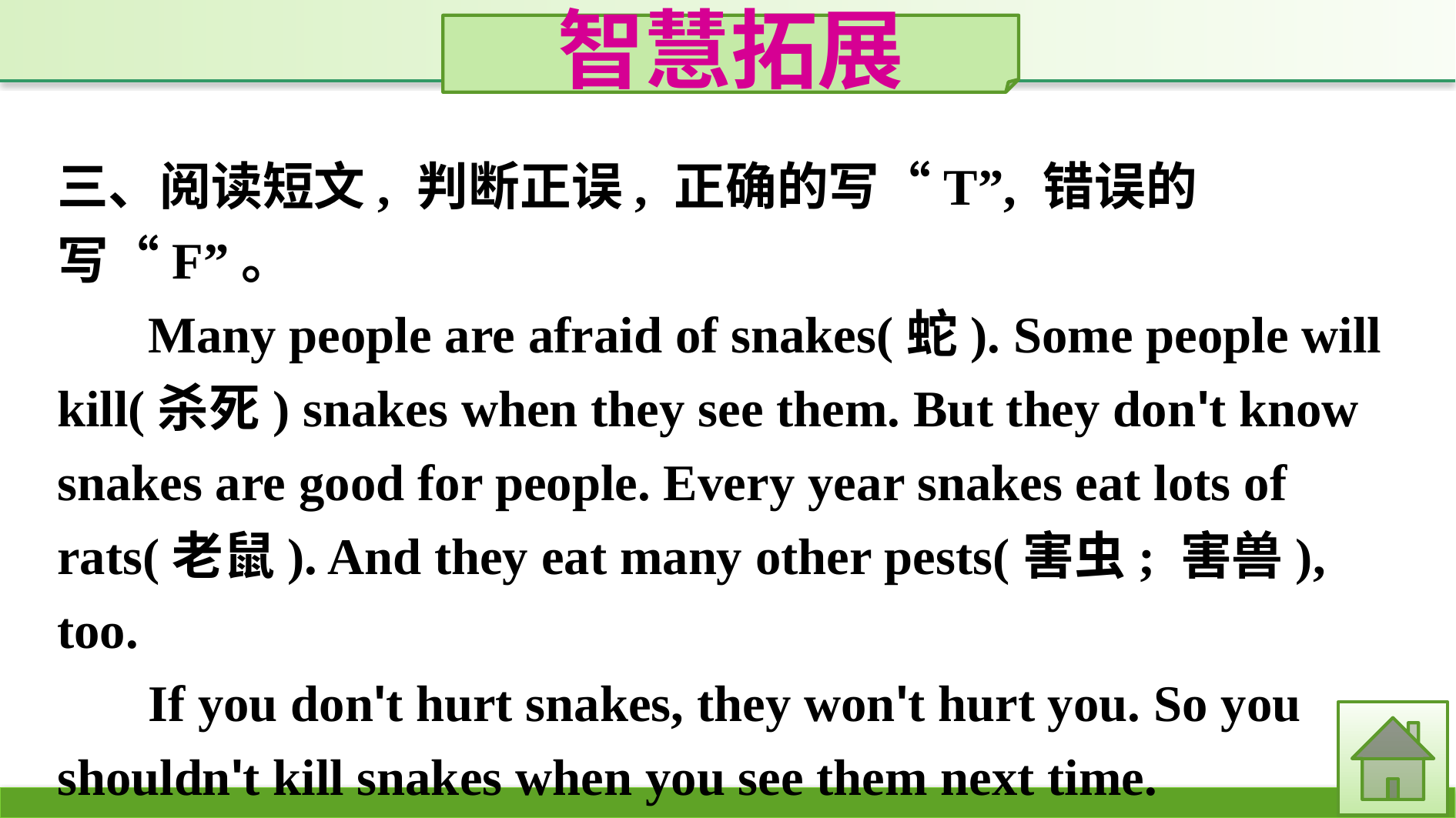

智慧拓展
三、阅读短文, 判断正误, 正确的写“T”, 错误的写“F”。
Many people are afraid of snakes(蛇). Some people will kill(杀死) snakes when they see them. But they don't know snakes are good for people. Every year snakes eat lots of rats(老鼠). And they eat many other pests(害虫; 害兽), too.
If you don't hurt snakes, they won't hurt you. So you shouldn't kill snakes when you see them next time.